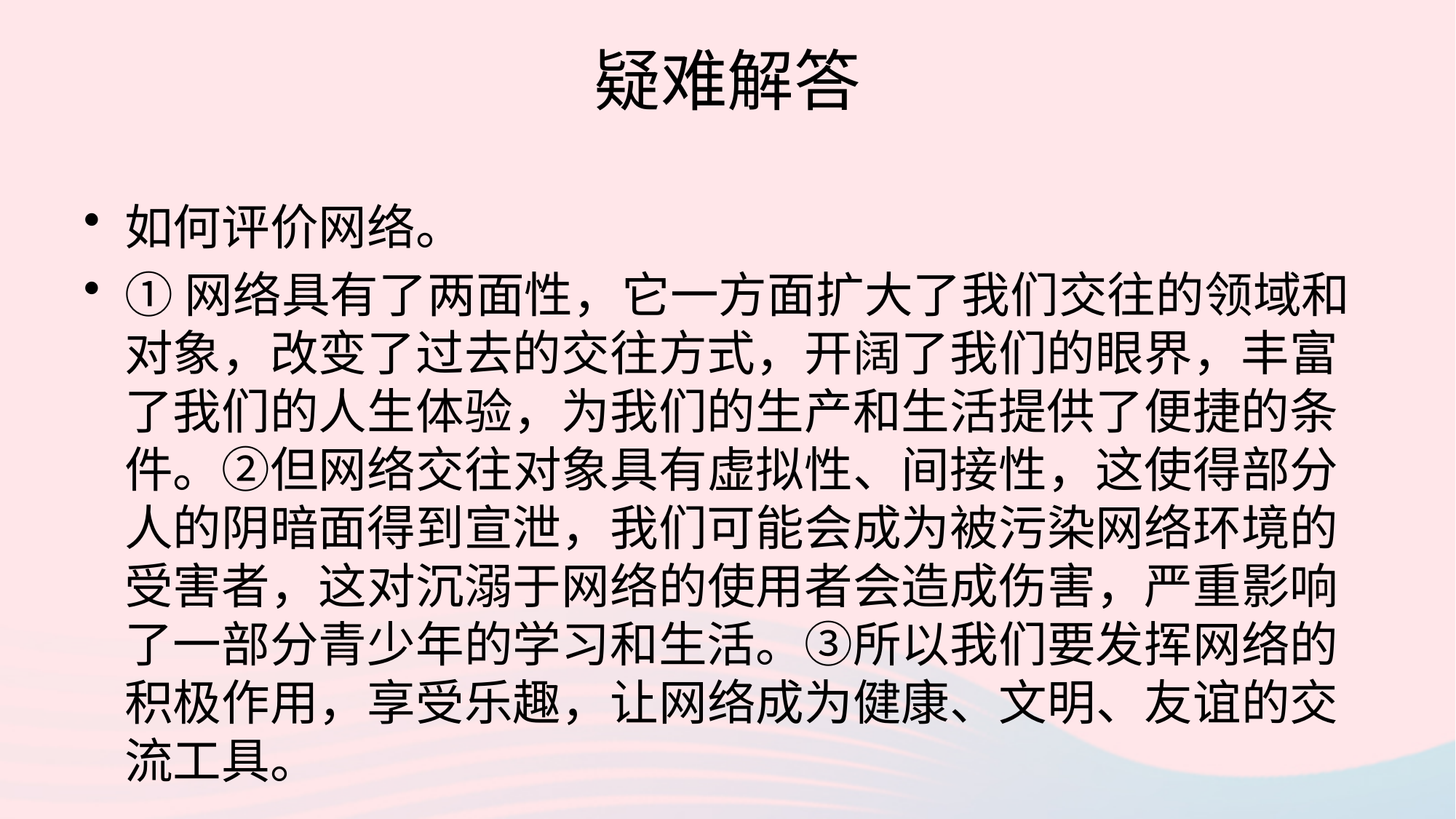

# 疑难解答
如何评价网络。
①网络具有了两面性，它一方面扩大了我们交往的领域和对象，改变了过去的交往方式，开阔了我们的眼界，丰富了我们的人生体验，为我们的生产和生活提供了便捷的条件。②但网络交往对象具有虚拟性、间接性，这使得部分人的阴暗面得到宣泄，我们可能会成为被污染网络环境的受害者，这对沉溺于网络的使用者会造成伤害，严重影响了一部分青少年的学习和生活。③所以我们要发挥网络的积极作用，享受乐趣，让网络成为健康、文明、友谊的交流工具。